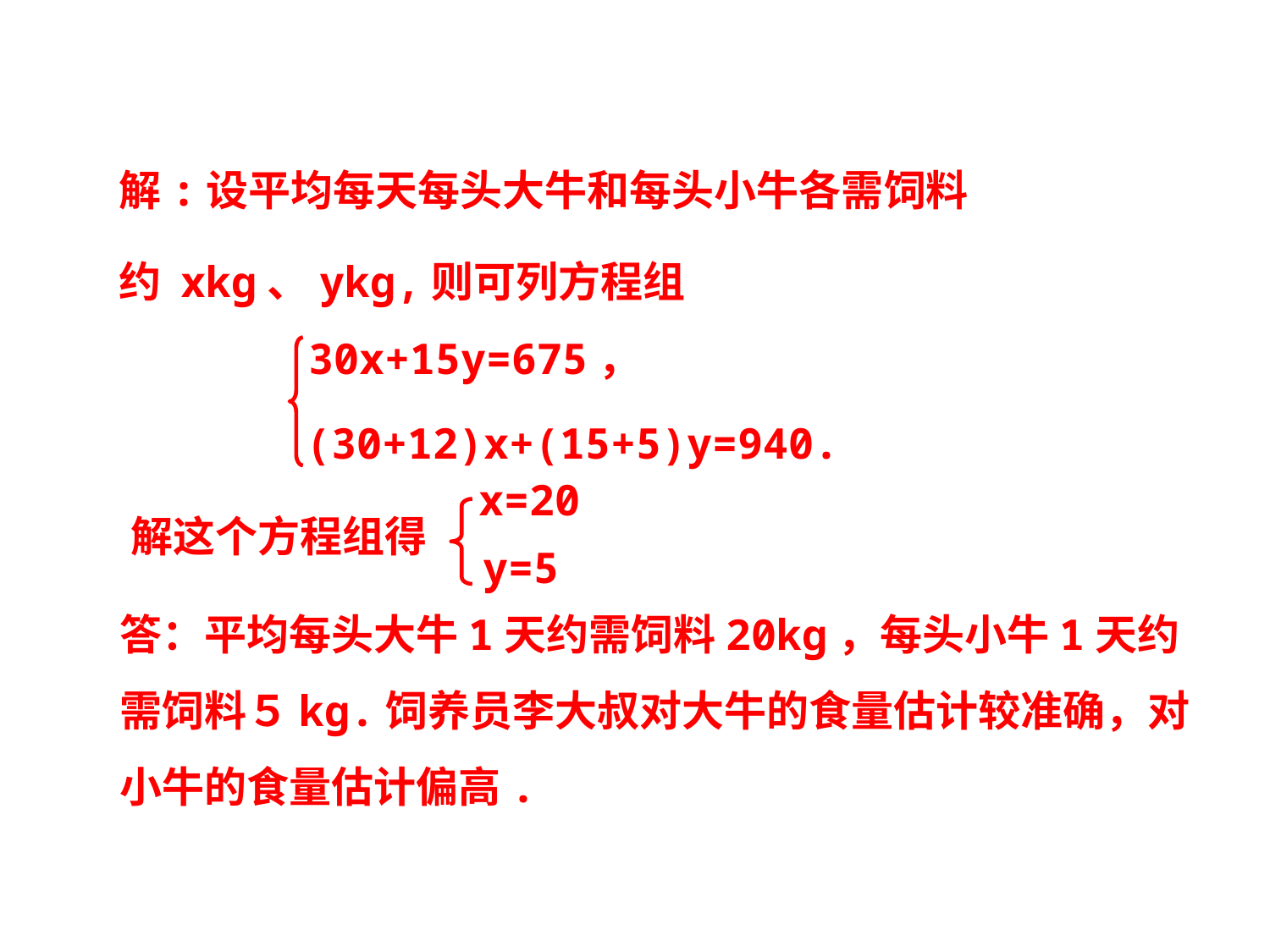

解:设平均每天每头大牛和每头小牛各需饲料约 xkg、ykg,则可列方程组
30x+15y=675，

(30+12)x+(15+5)y=940.
x=20

解这个方程组得
y=5
答：平均每头大牛1天约需饲料20kg，每头小牛1天约需饲料５kg.饲养员李大叔对大牛的食量估计较准确，对小牛的食量估计偏高.